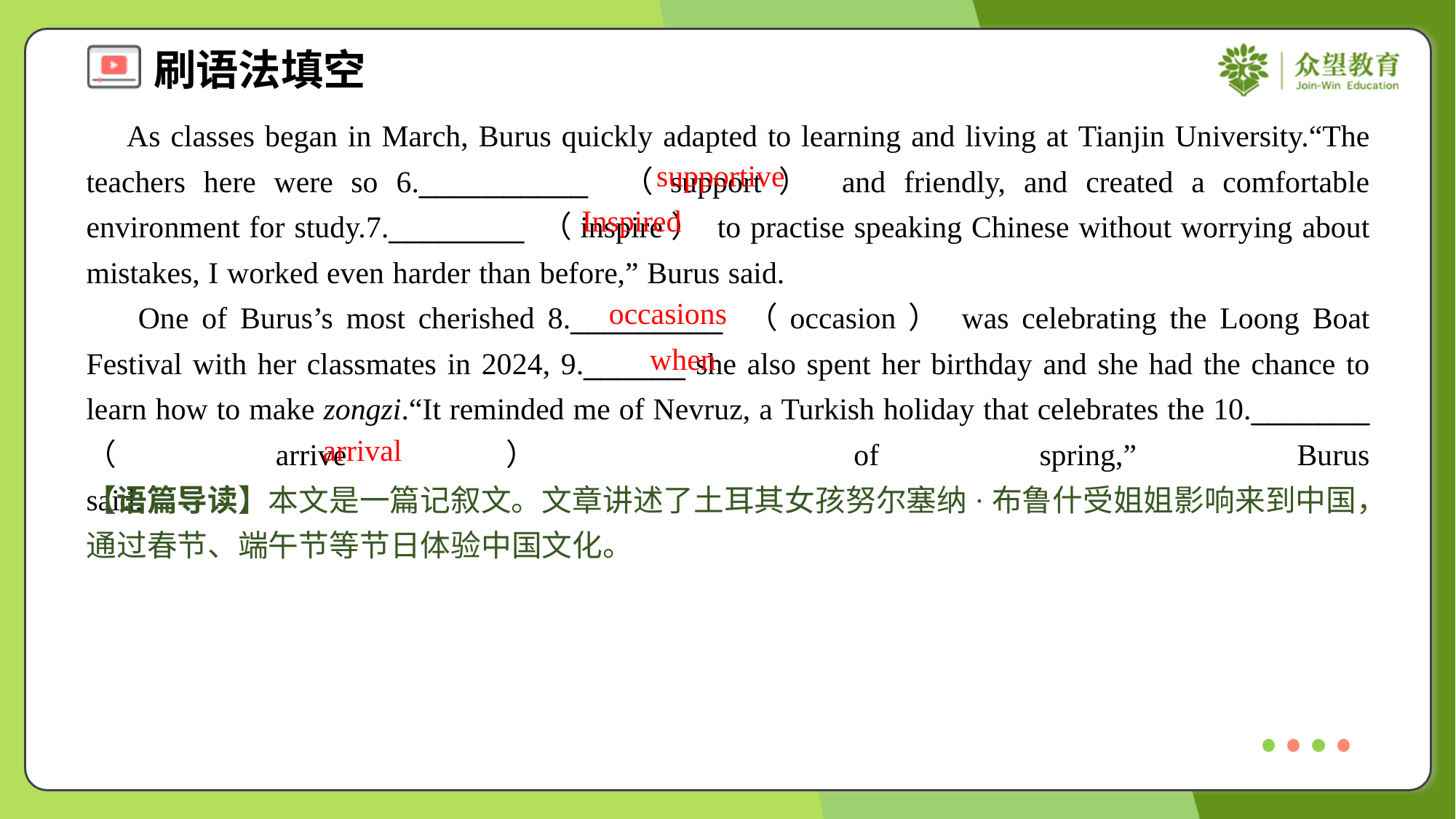

As classes began in March, Burus quickly adapted to learning and living at Tianjin University.“The teachers here were so 6.__________ （support） and friendly, and created a comfortable environment for study.7.________ （inspire） to practise speaking Chinese without worrying about mistakes, I worked even harder than before,” Burus said.
    One of Burus’s most cherished 8._________ （occasion） was celebrating the Loong Boat Festival with her classmates in 2024, 9.______ she also spent her birthday and she had the chance to learn how to make zongzi.“It reminded me of Nevruz, a Turkish holiday that celebrates the 10._______ （arrive） of spring,” Burus said.#1.1.3
supportive
Inspired
occasions
when
arrival
【语篇导读】本文是一篇记叙文。文章讲述了土耳其女孩努尔塞纳·布鲁什受姐姐影响来到中国，通过春节、端午节等节日体验中国文化。